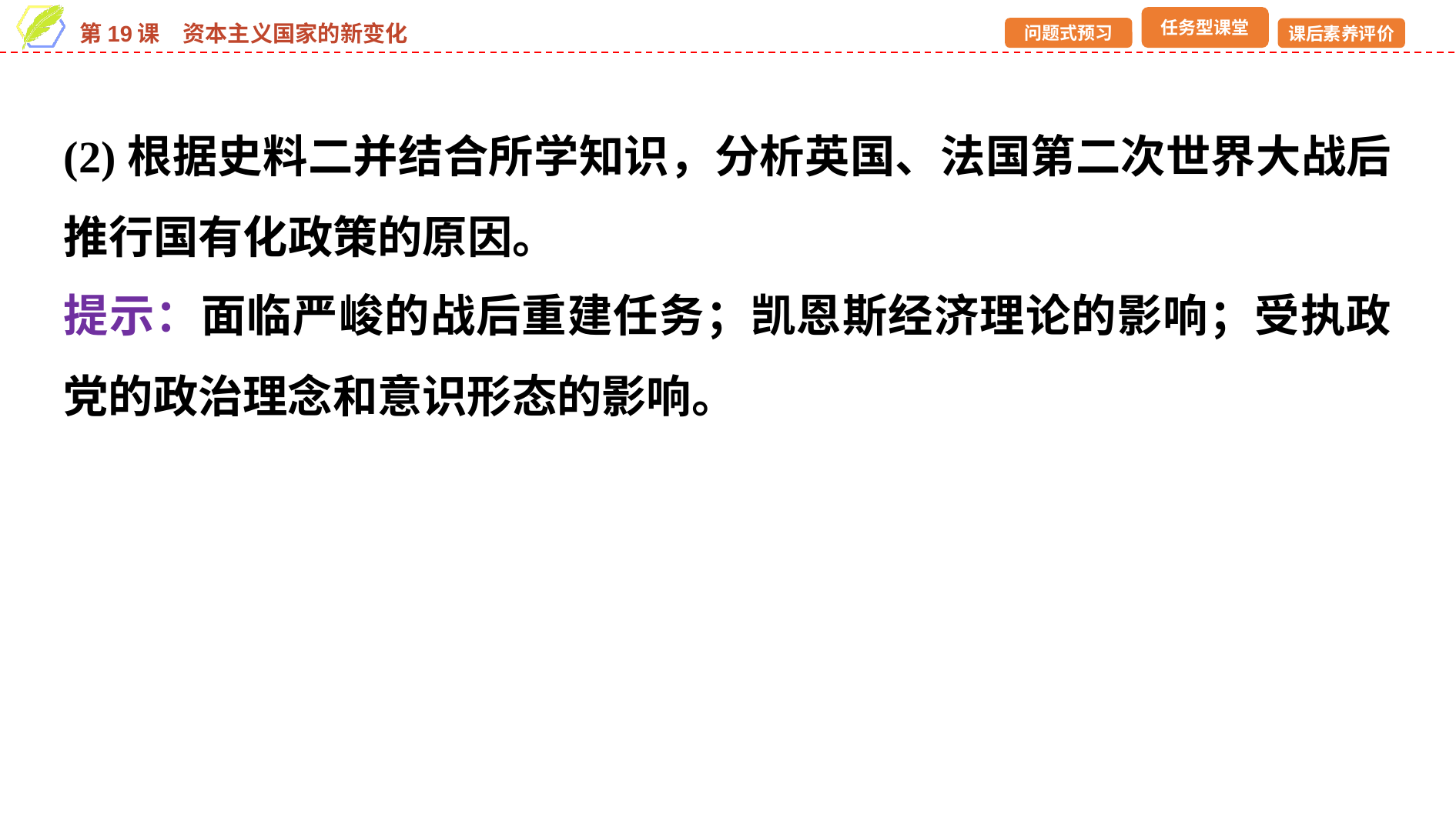

(2)根据史料二并结合所学知识，分析英国、法国第二次世界大战后推行国有化政策的原因。
提示：面临严峻的战后重建任务；凯恩斯经济理论的影响；受执政党的政治理念和意识形态的影响。